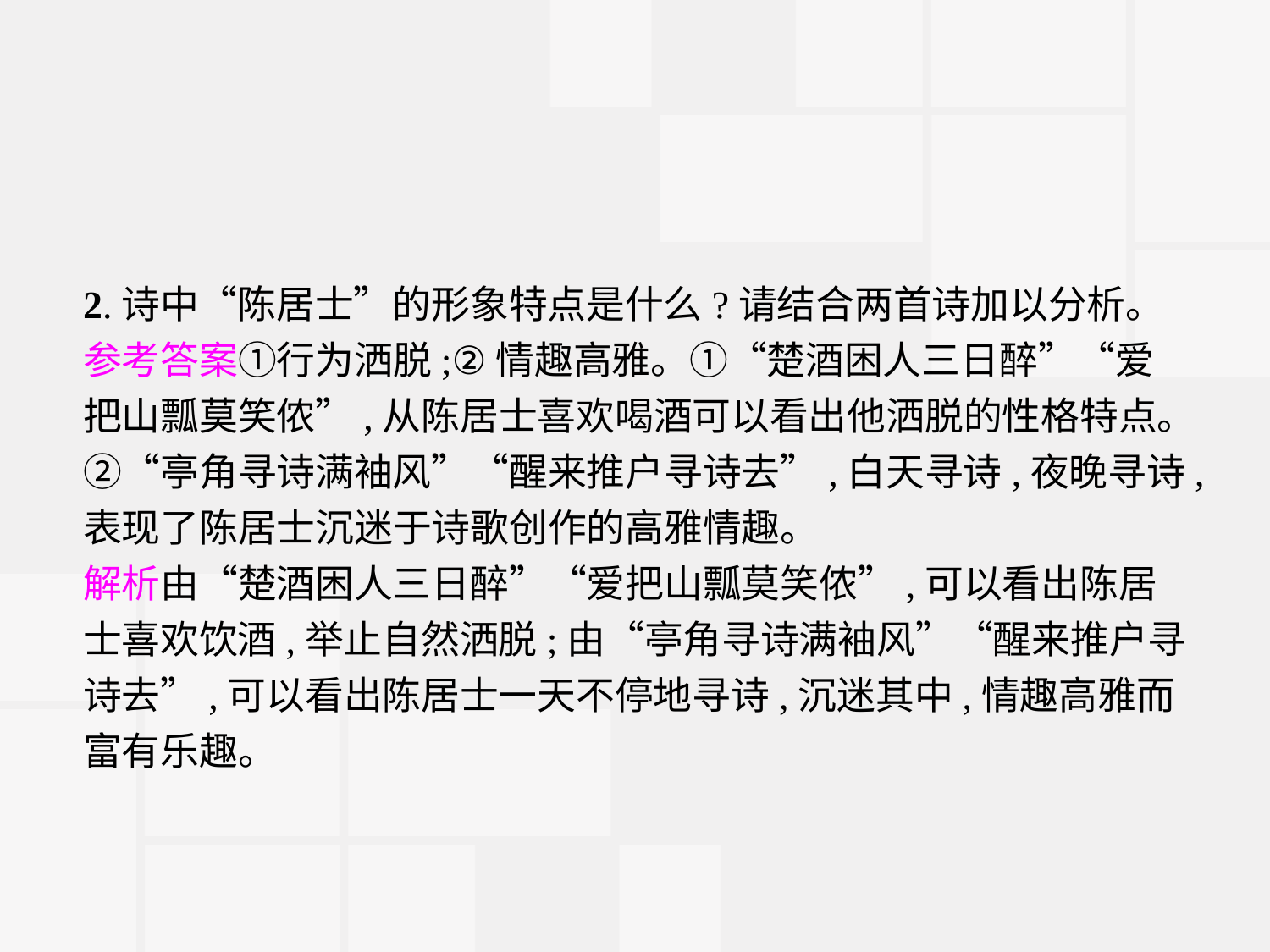

2.诗中“陈居士”的形象特点是什么?请结合两首诗加以分析。
参考答案①行为洒脱;②情趣高雅。①“楚酒困人三日醉”“爱把山瓢莫笑侬”,从陈居士喜欢喝酒可以看出他洒脱的性格特点。②“亭角寻诗满袖风”“醒来推户寻诗去”,白天寻诗,夜晚寻诗,表现了陈居士沉迷于诗歌创作的高雅情趣。
解析由“楚酒困人三日醉”“爱把山瓢莫笑侬”,可以看出陈居士喜欢饮酒,举止自然洒脱;由“亭角寻诗满袖风”“醒来推户寻诗去”,可以看出陈居士一天不停地寻诗,沉迷其中,情趣高雅而富有乐趣。